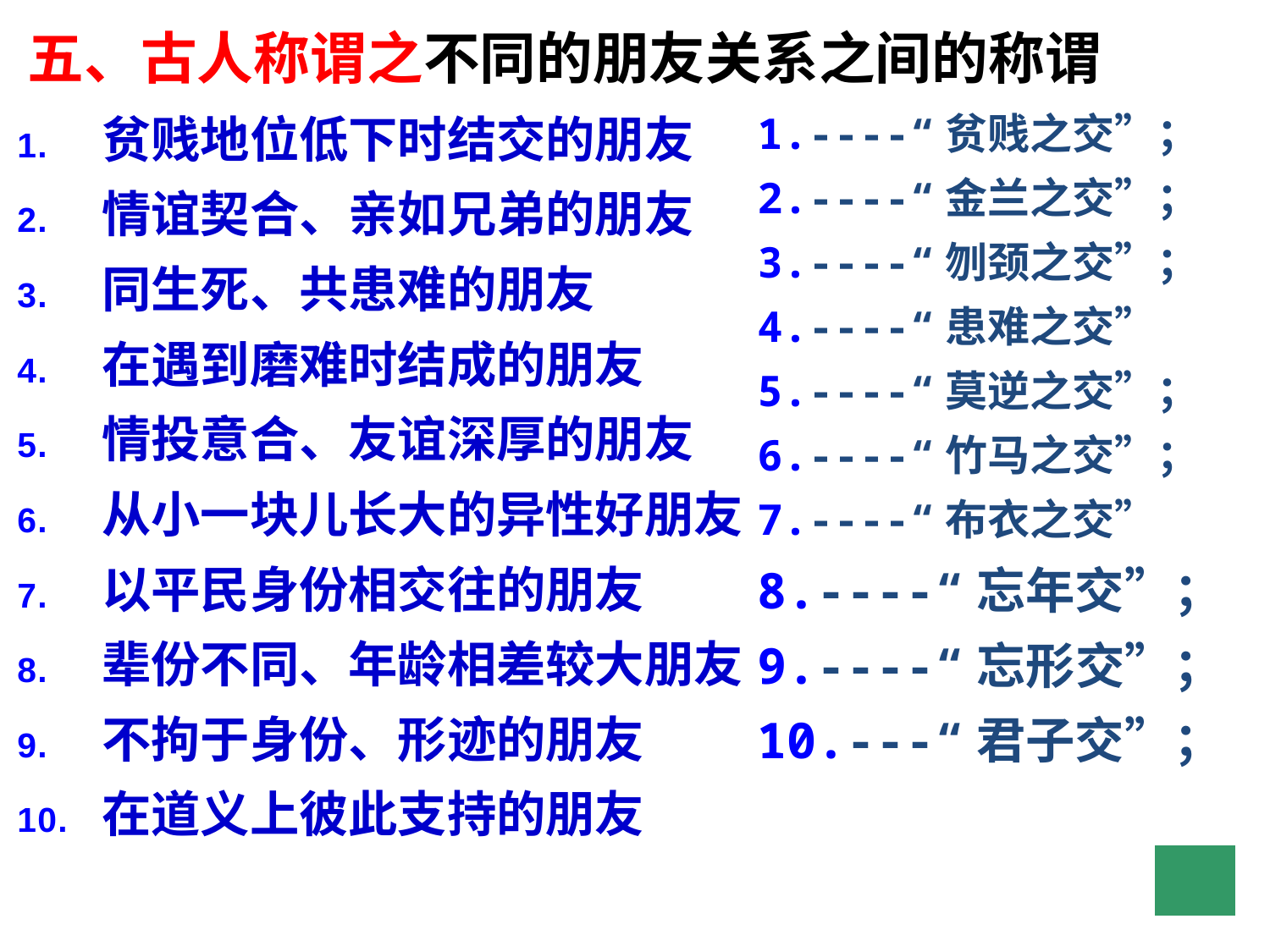

五、古人称谓之不同的朋友关系之间的称谓
贫贱地位低下时结交的朋友
情谊契合、亲如兄弟的朋友
同生死、共患难的朋友
在遇到磨难时结成的朋友
情投意合、友谊深厚的朋友
从小一块儿长大的异性好朋友
以平民身份相交往的朋友
辈份不同、年龄相差较大朋友
不拘于身份、形迹的朋友
在道义上彼此支持的朋友
----“贫贱之交”；
----“金兰之交”；
----“刎颈之交”；
----“患难之交”
----“莫逆之交”；
----“竹马之交”；
----“布衣之交”
----“忘年交”；
----“忘形交”；
---“君子交”；